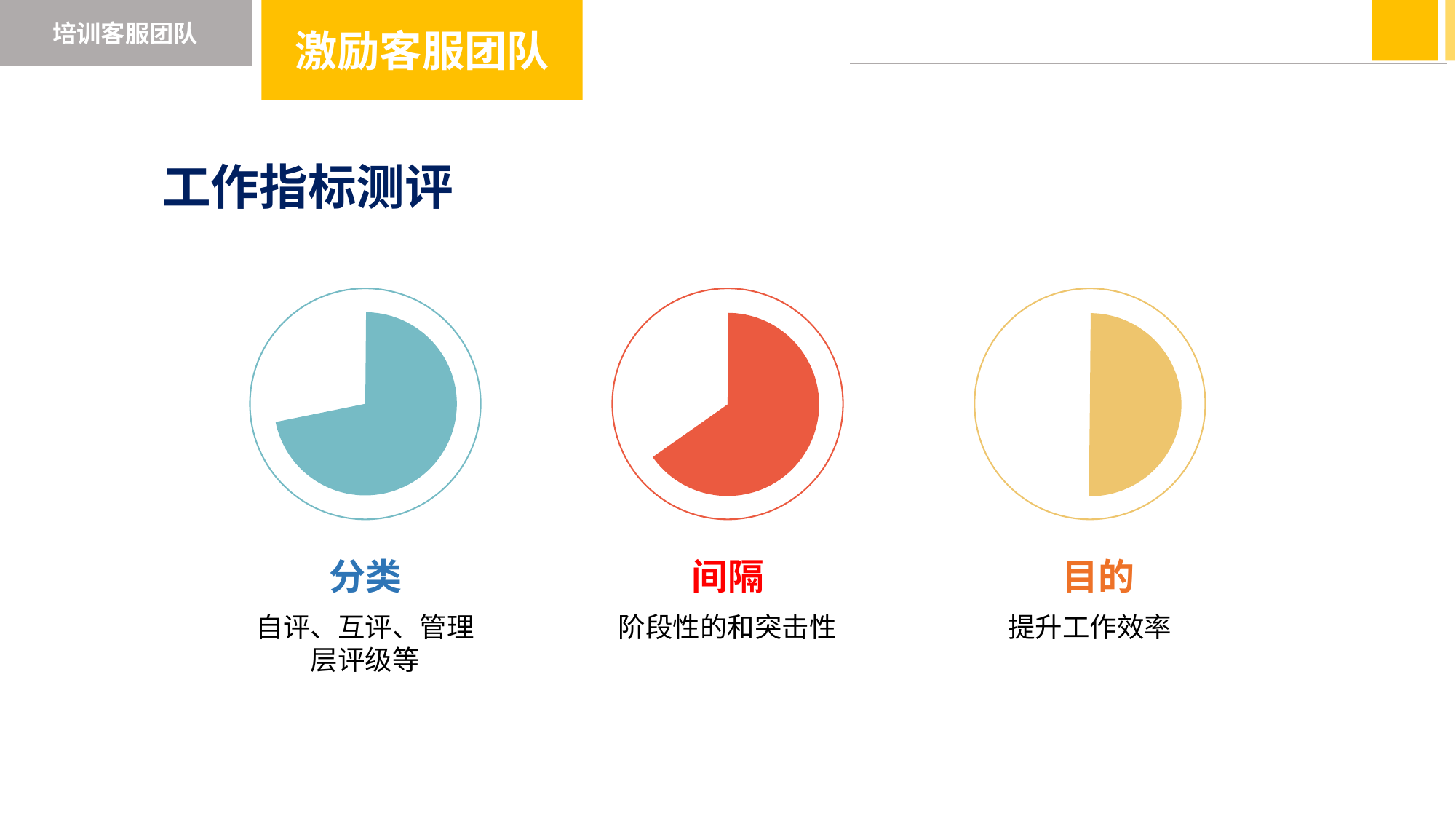

培训客服团队
激励客服团队

工作指标测评

分类
间隔
 目的
自评、互评、管理层评级等
阶段性的和突击性
提升工作效率